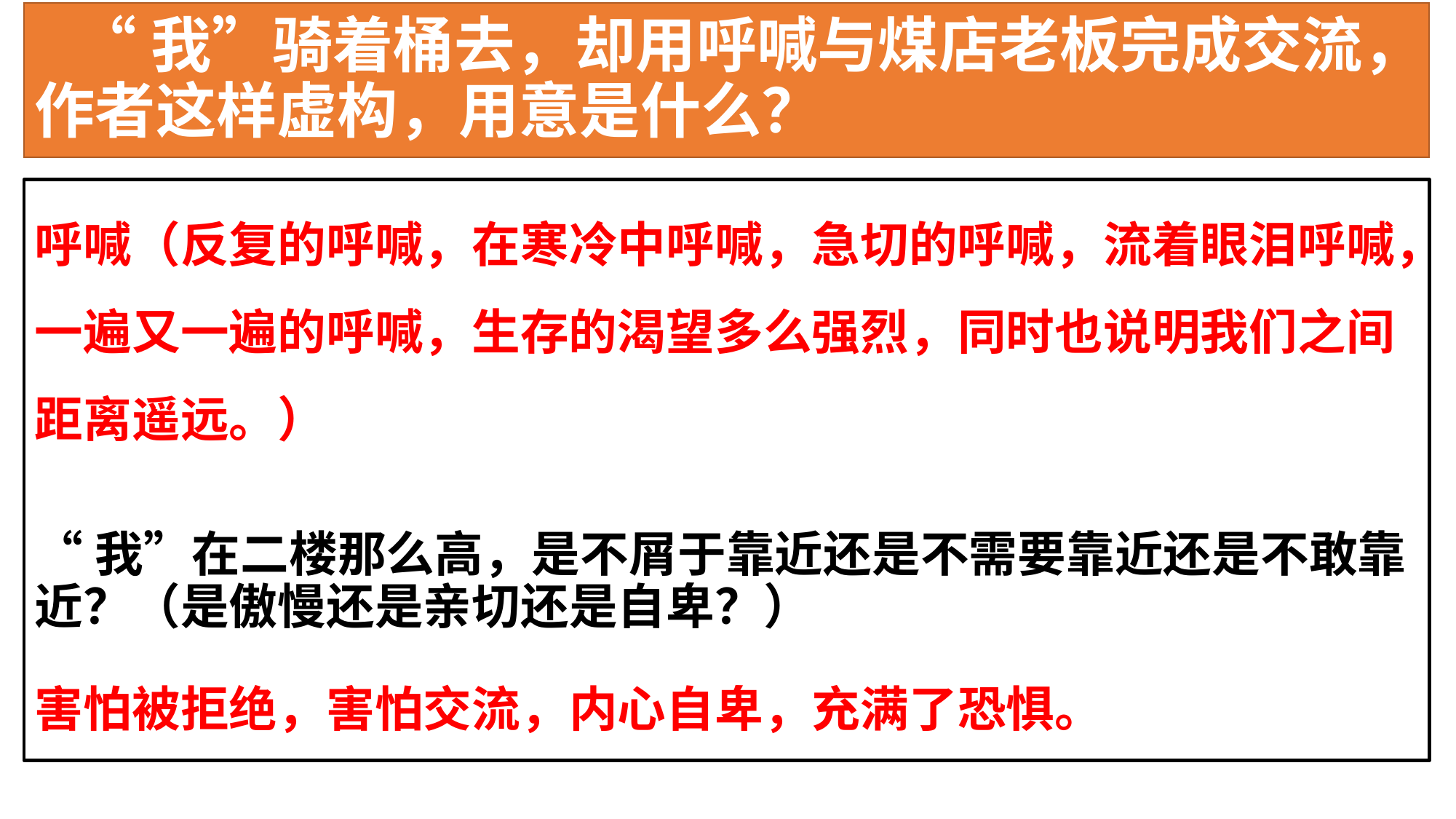

# “我”骑着桶去，却用呼喊与煤店老板完成交流，作者这样虚构，用意是什么？
呼喊（反复的呼喊，在寒冷中呼喊，急切的呼喊，流着眼泪呼喊，一遍又一遍的呼喊，生存的渴望多么强烈，同时也说明我们之间距离遥远。）

“我”在二楼那么高，是不屑于靠近还是不需要靠近还是不敢靠近？（是傲慢还是亲切还是自卑？）
害怕被拒绝，害怕交流，内心自卑，充满了恐惧。